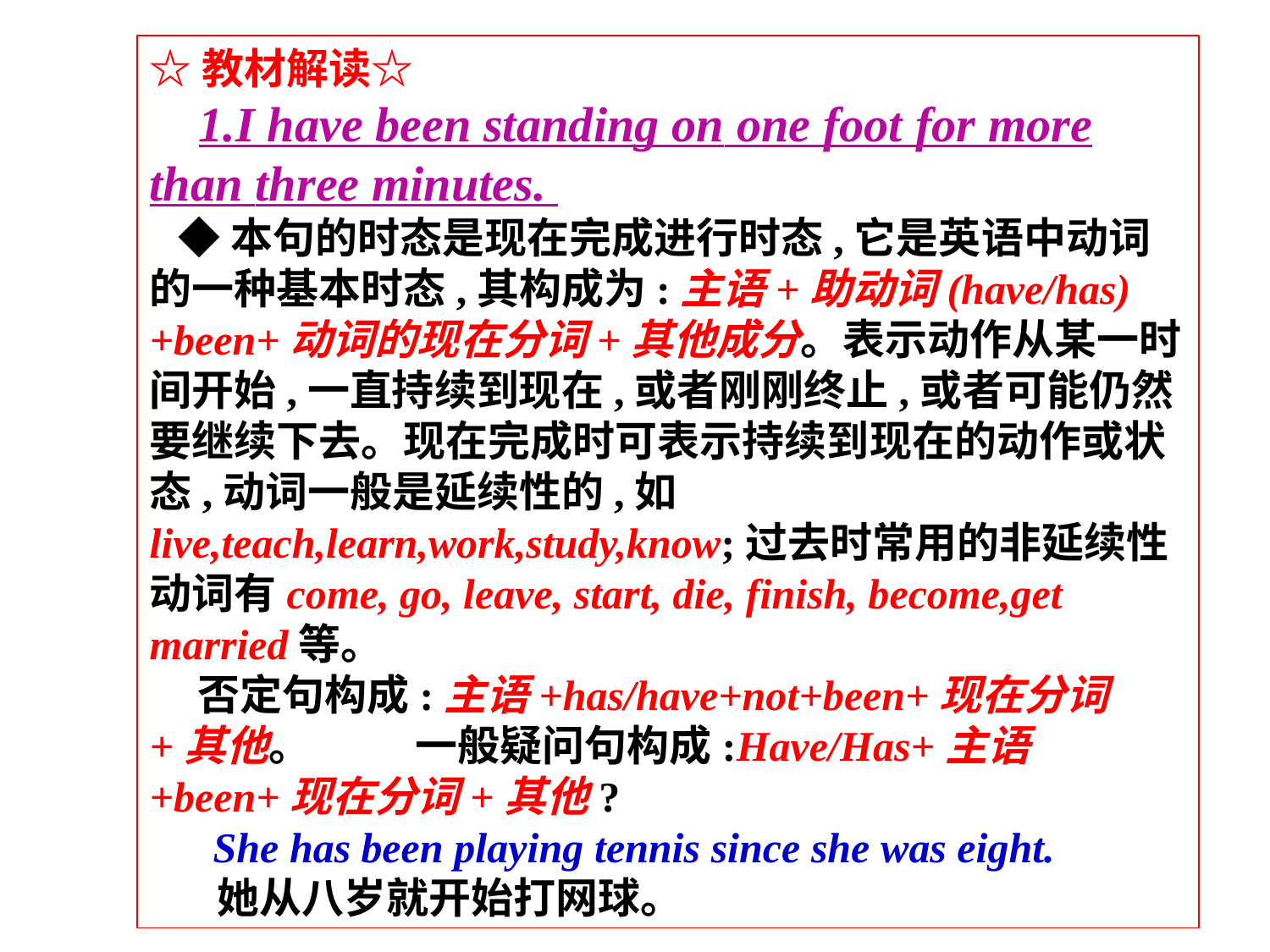

☆教材解读☆
    1.I have been standing on one foot for more than three minutes.
   ◆本句的时态是现在完成进行时态,它是英语中动词的一种基本时态,其构成为:主语+助动词(have/has)+been+动词的现在分词+其他成分。表示动作从某一时间开始,一直持续到现在,或者刚刚终止,或者可能仍然要继续下去。现在完成时可表示持续到现在的动作或状态,动词一般是延续性的,如live,teach,learn,work,study,know;过去时常用的非延续性动词有come, go, leave, start, die, finish, become,get married等。
    否定句构成:主语+has/have+not+been+现在分词+其他。           一般疑问句构成:Have/Has+主语+been+现在分词+其他?
      She has been playing tennis since she was eight.
      她从八岁就开始打网球。